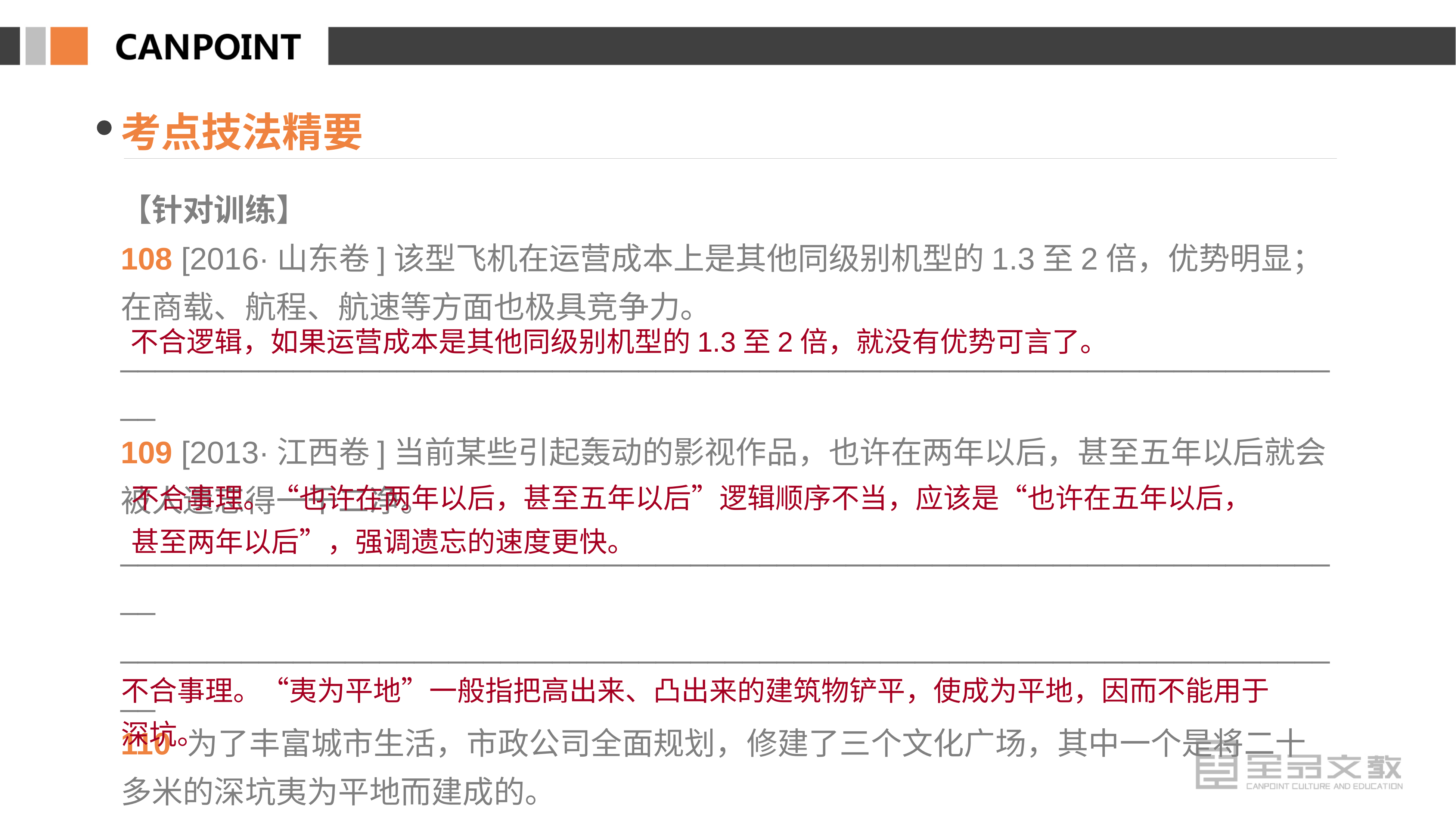

考点技法精要

【针对训练】
108 [2016·山东卷]该型飞机在运营成本上是其他同级别机型的1.3至2倍，优势明显；在商载、航程、航速等方面也极具竞争力。
________________________________________________________________________
109 [2013·江西卷]当前某些引起轰动的影视作品，也许在两年以后，甚至五年以后就会被人遗忘得一干二净。
________________________________________________________________________
________________________________________________________________________
110 为了丰富城市生活，市政公司全面规划，修建了三个文化广场，其中一个是将二十多米的深坑夷为平地而建成的。
________________________________________________________________________
________________________________________________________________________
不合逻辑，如果运营成本是其他同级别机型的1.3至2倍，就没有优势可言了。
不合事理。“也许在两年以后，甚至五年以后”逻辑顺序不当，应该是“也许在五年以后，甚至两年以后”，强调遗忘的速度更快。
不合事理。“夷为平地”一般指把高出来、凸出来的建筑物铲平，使成为平地，因而不能用于深坑。